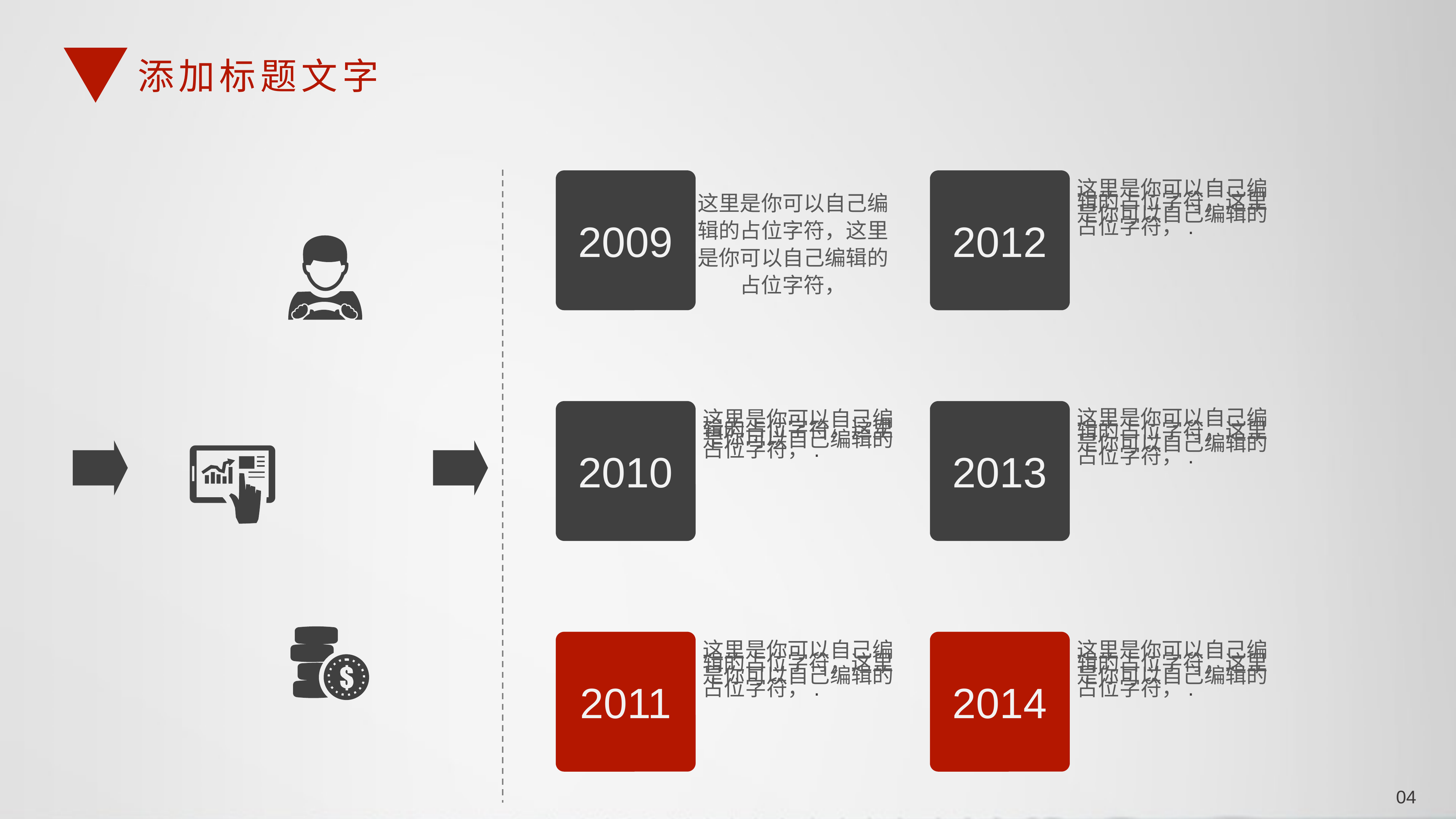

添加标题文字

2009

2012
这里是你可以自己编辑的占位字符，这里是你可以自己编辑的占位字符，.
这里是你可以自己编辑的占位字符，这里是你可以自己编辑的占位字符，

2010

2013
这里是你可以自己编辑的占位字符，这里是你可以自己编辑的占位字符，.
这里是你可以自己编辑的占位字符，这里是你可以自己编辑的占位字符，.

2011

2014
这里是你可以自己编辑的占位字符，这里是你可以自己编辑的占位字符，.
这里是你可以自己编辑的占位字符，这里是你可以自己编辑的占位字符，.
04